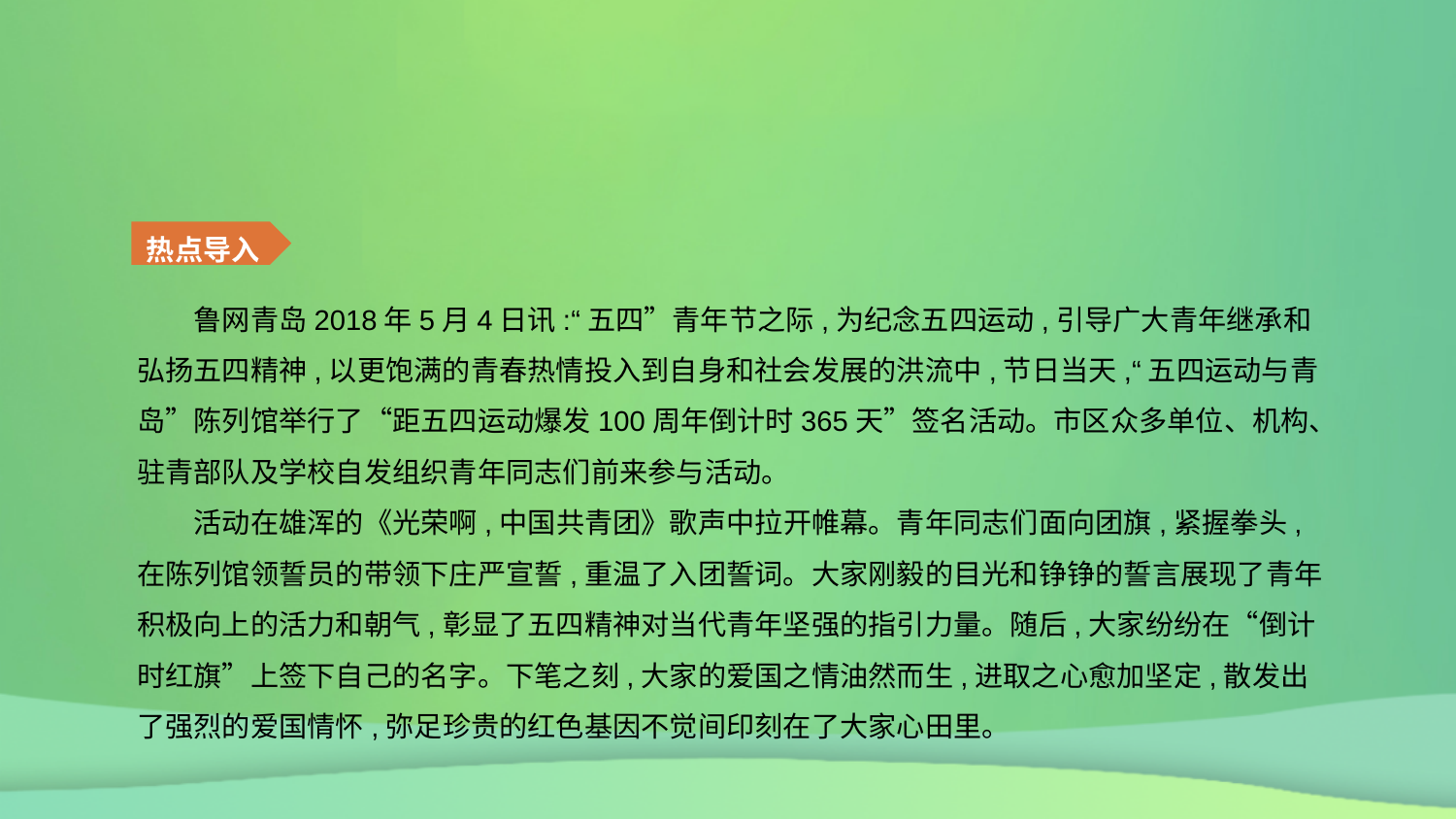

热点导入

　　鲁网青岛2018年5月4日讯:“五四”青年节之际,为纪念五四运动,引导广大青年继承和弘扬五四精神,以更饱满的青春热情投入到自身和社会发展的洪流中,节日当天,“五四运动与青岛”陈列馆举行了“距五四运动爆发100周年倒计时365天”签名活动。市区众多单位、机构、驻青部队及学校自发组织青年同志们前来参与活动。
　　活动在雄浑的《光荣啊,中国共青团》歌声中拉开帷幕。青年同志们面向团旗,紧握拳头,在陈列馆领誓员的带领下庄严宣誓,重温了入团誓词。大家刚毅的目光和铮铮的誓言展现了青年积极向上的活力和朝气,彰显了五四精神对当代青年坚强的指引力量。随后,大家纷纷在“倒计时红旗”上签下自己的名字。下笔之刻,大家的爱国之情油然而生,进取之心愈加坚定,散发出了强烈的爱国情怀,弥足珍贵的红色基因不觉间印刻在了大家心田里。